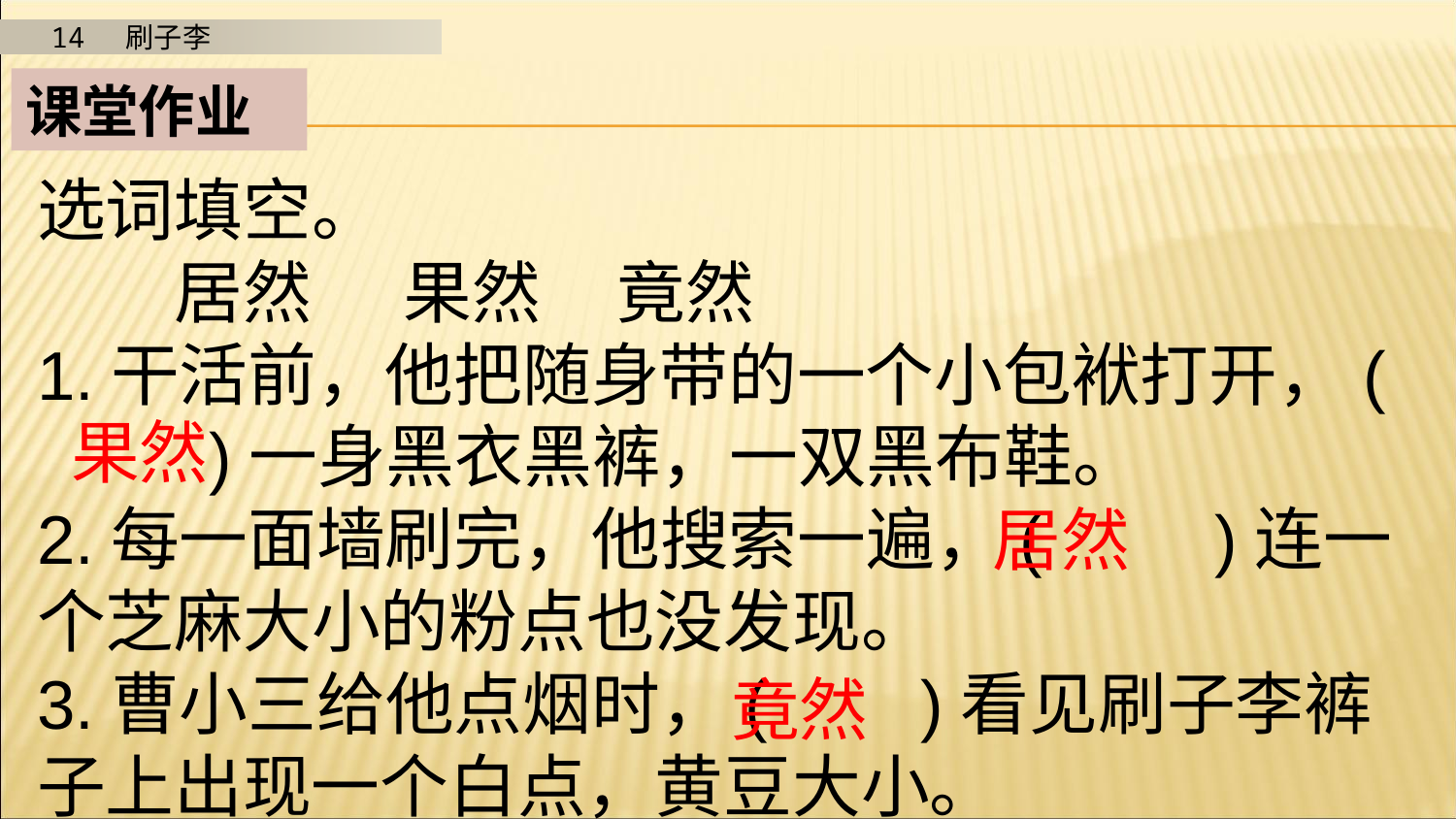

课堂作业
选词填空。
　　居然      果然     竟然
1.干活前，他把随身带的一个小包袱打开，(           )一身黑衣黑裤，一双黑布鞋。
2.每一面墙刷完，他搜索一遍，(         )连一个芝麻大小的粉点也没发现。
3.曹小三给他点烟时，(        )看见刷子李裤子上出现一个白点，黄豆大小。
果然
居然
竟然